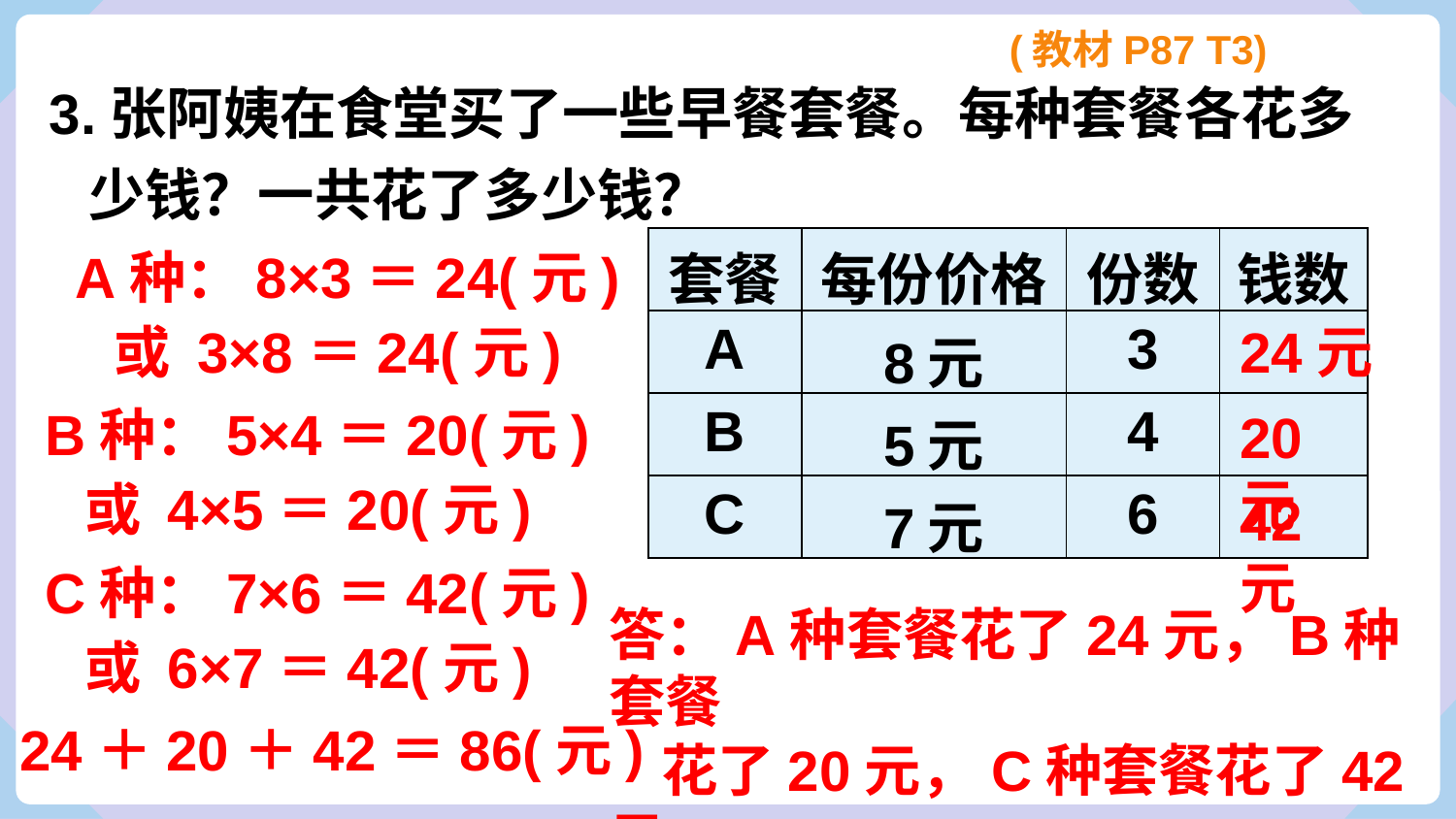

(教材P87 T3)
3.张阿姨在食堂买了一些早餐套餐。每种套餐各花多
  少钱？一共花了多少钱？
A种：8×3＝24(元)
  或 3×8＝24(元)

| 套餐 | 每份价格 | 份数 | 钱数 |
| --- | --- | --- | --- |
| A | 8元 | 3 |  |
| B | 5元 | 4 |  |
| C | 7元 | 6 |  |
24元
B种：5×4＝20(元)
  或 4×5＝20(元)
20元
42元
C种：7×6＝42(元)
  或 6×7＝42(元)
答：A种套餐花了24元，B种套餐
   花了20元，C种套餐花了42元，
    一共花了86元。
24＋20＋42＝86(元)